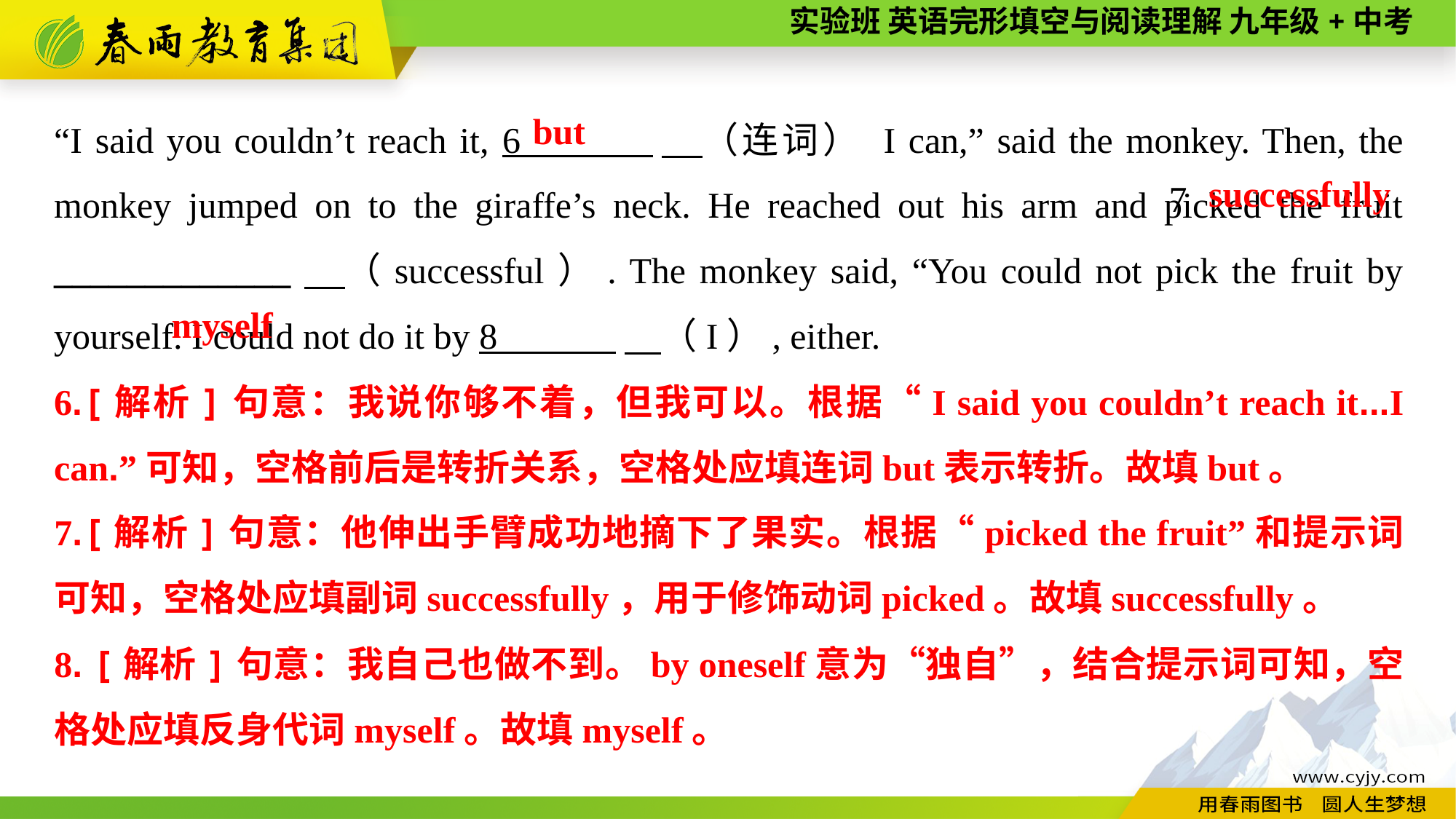

“I said you couldn’t reach it, 6          　（连词） I can,” said the monkey. Then, the monkey jumped on to the giraffe’s neck. He reached out his arm and picked the fruit _____________　（successful）. The monkey said, “You could not pick the fruit by yourself. I could not do it by 8             　（I）, either.
but
successfully
7
myself
6.[解析]句意：我说你够不着，但我可以。根据“I said you couldn’t reach it...I can.”可知，空格前后是转折关系，空格处应填连词but表示转折。故填but。
7.[解析]句意：他伸出手臂成功地摘下了果实。根据“picked the fruit”和提示词可知，空格处应填副词successfully，用于修饰动词picked。故填successfully。
8. [解析]句意：我自己也做不到。by oneself意为“独自”，结合提示词可知，空格处应填反身代词myself。故填myself。